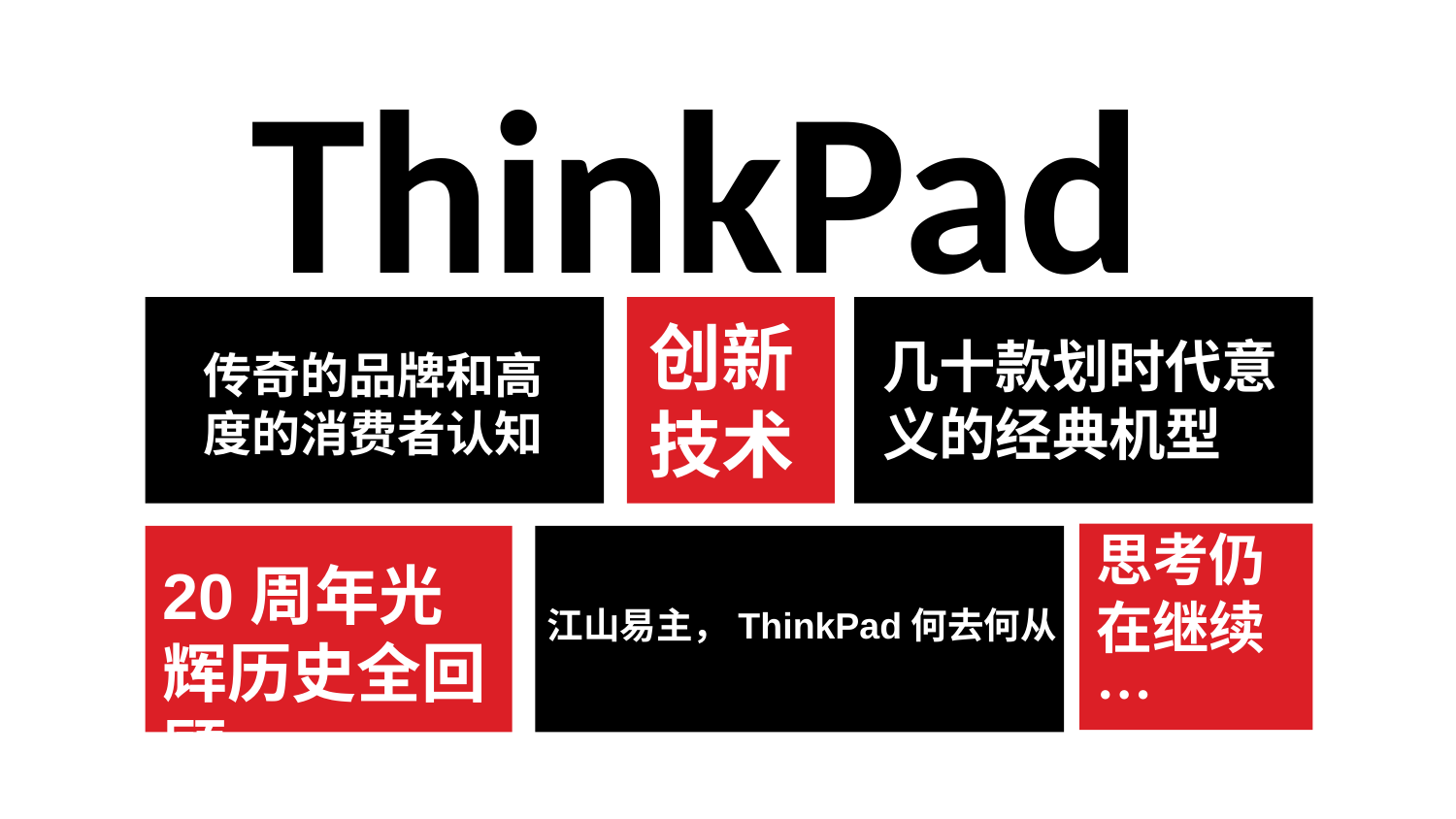

ThinkPad

创新技术
几十款划时代意义的经典机型
传奇的品牌和高度的消费者认知
思考仍在继续…

20周年光辉历史全回顾
江山易主，ThinkPad何去何从